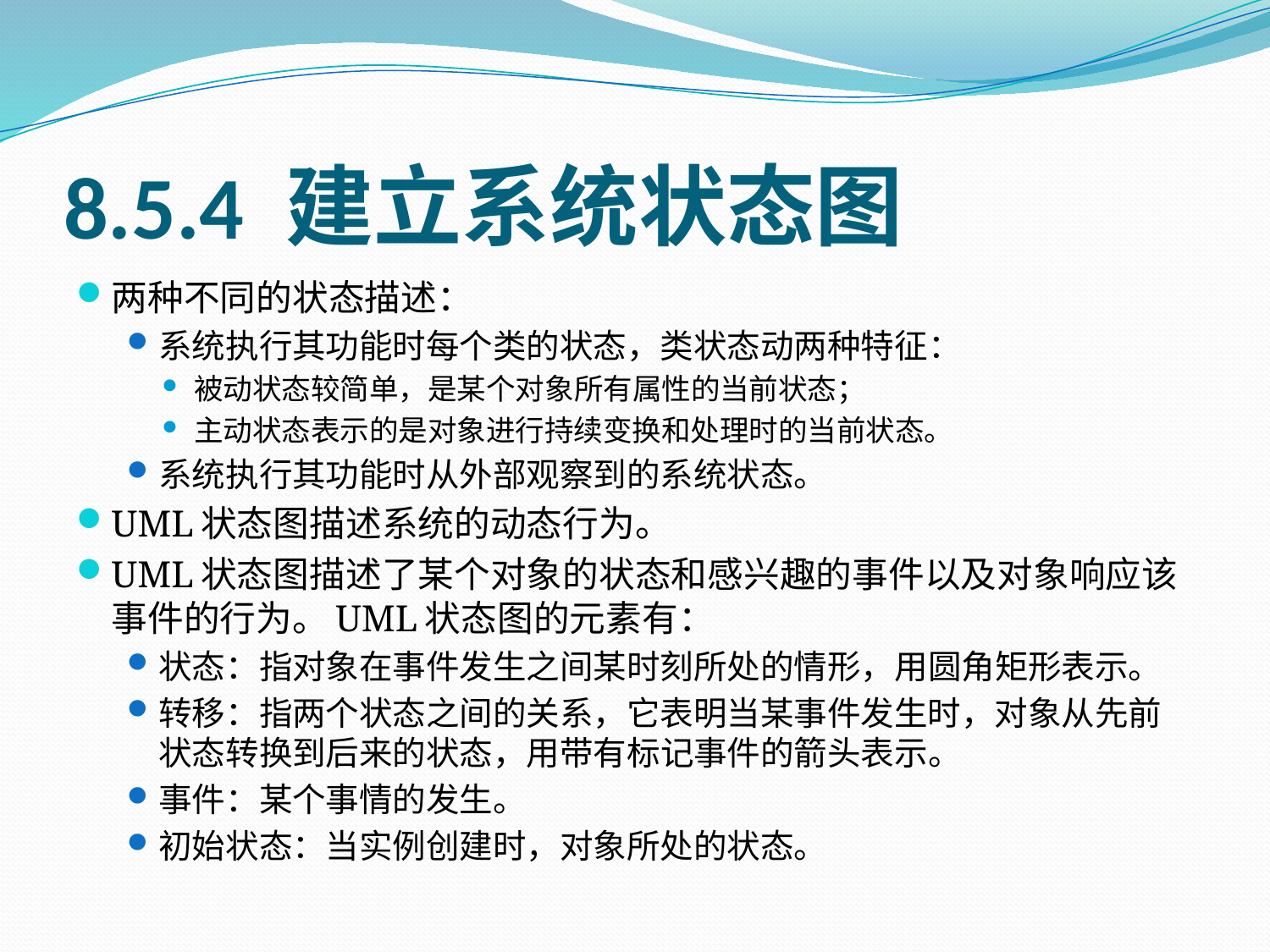

# 8.5.4 建立系统状态图
两种不同的状态描述：
系统执行其功能时每个类的状态，类状态动两种特征：
被动状态较简单，是某个对象所有属性的当前状态；
主动状态表示的是对象进行持续变换和处理时的当前状态。
系统执行其功能时从外部观察到的系统状态。
UML状态图描述系统的动态行为。
UML状态图描述了某个对象的状态和感兴趣的事件以及对象响应该事件的行为。UML状态图的元素有：
状态：指对象在事件发生之间某时刻所处的情形，用圆角矩形表示。
转移：指两个状态之间的关系，它表明当某事件发生时，对象从先前状态转换到后来的状态，用带有标记事件的箭头表示。
事件：某个事情的发生。
初始状态：当实例创建时，对象所处的状态。